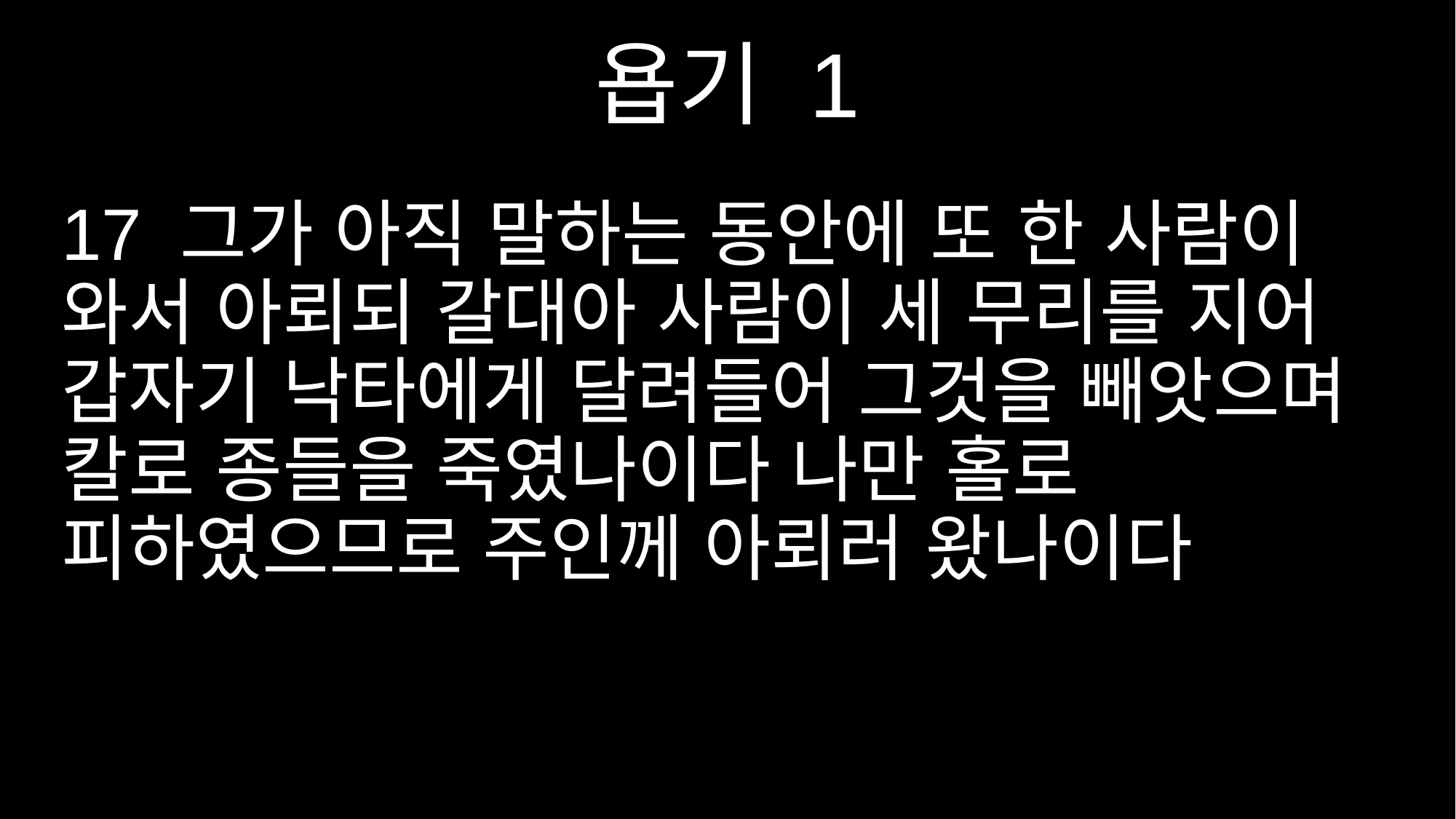

욥기 1
17 그가 아직 말하는 동안에 또 한 사람이 와서 아뢰되 갈대아 사람이 세 무리를 지어 갑자기 낙타에게 달려들어 그것을 빼앗으며 칼로 종들을 죽였나이다 나만 홀로 피하였으므로 주인께 아뢰러 왔나이다